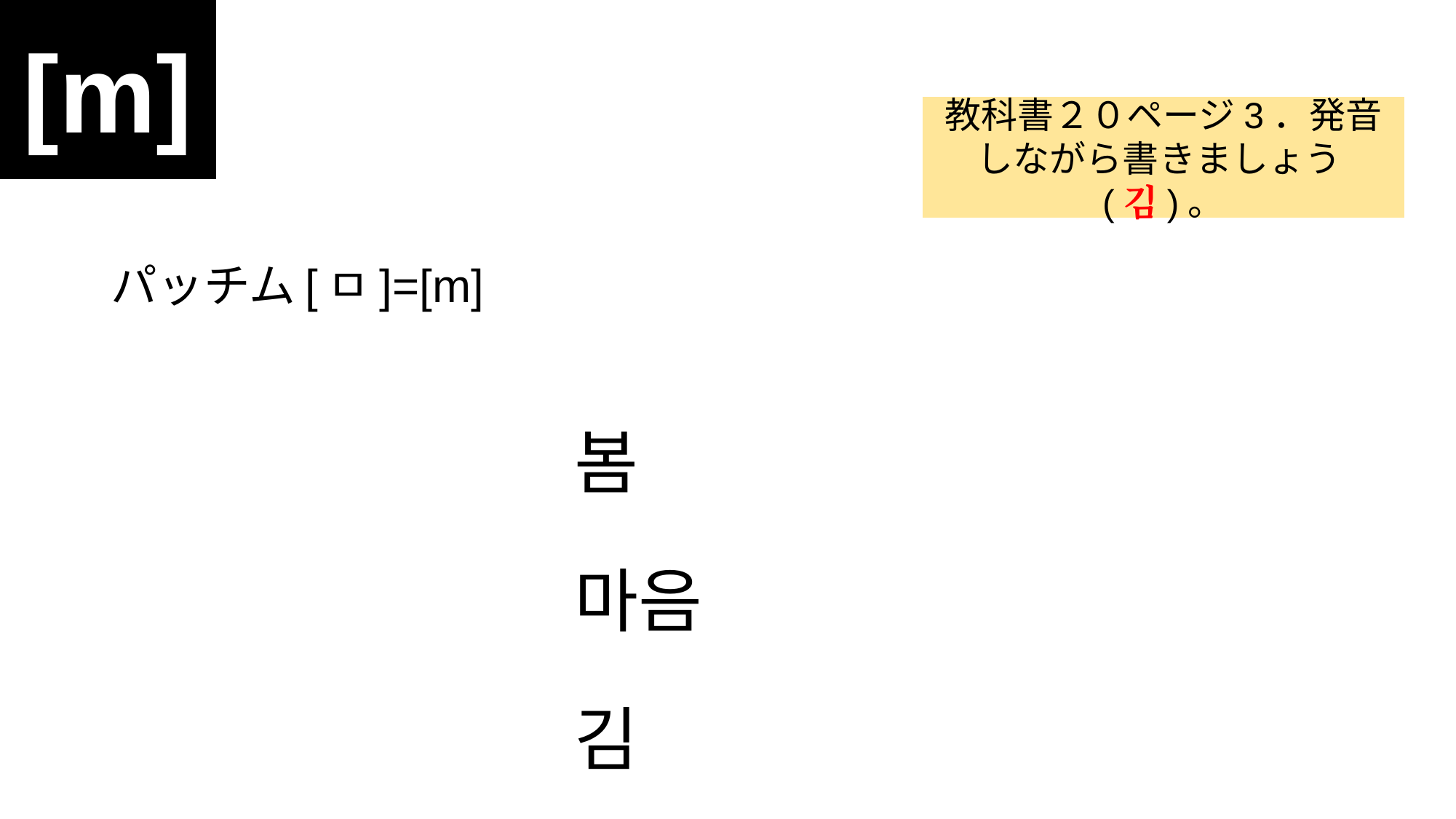

[m]
#
教科書２０ページ3．発音しながら書きましょう(김)。

パッチム[ㅁ]=[m]

					봄
					마음
					김